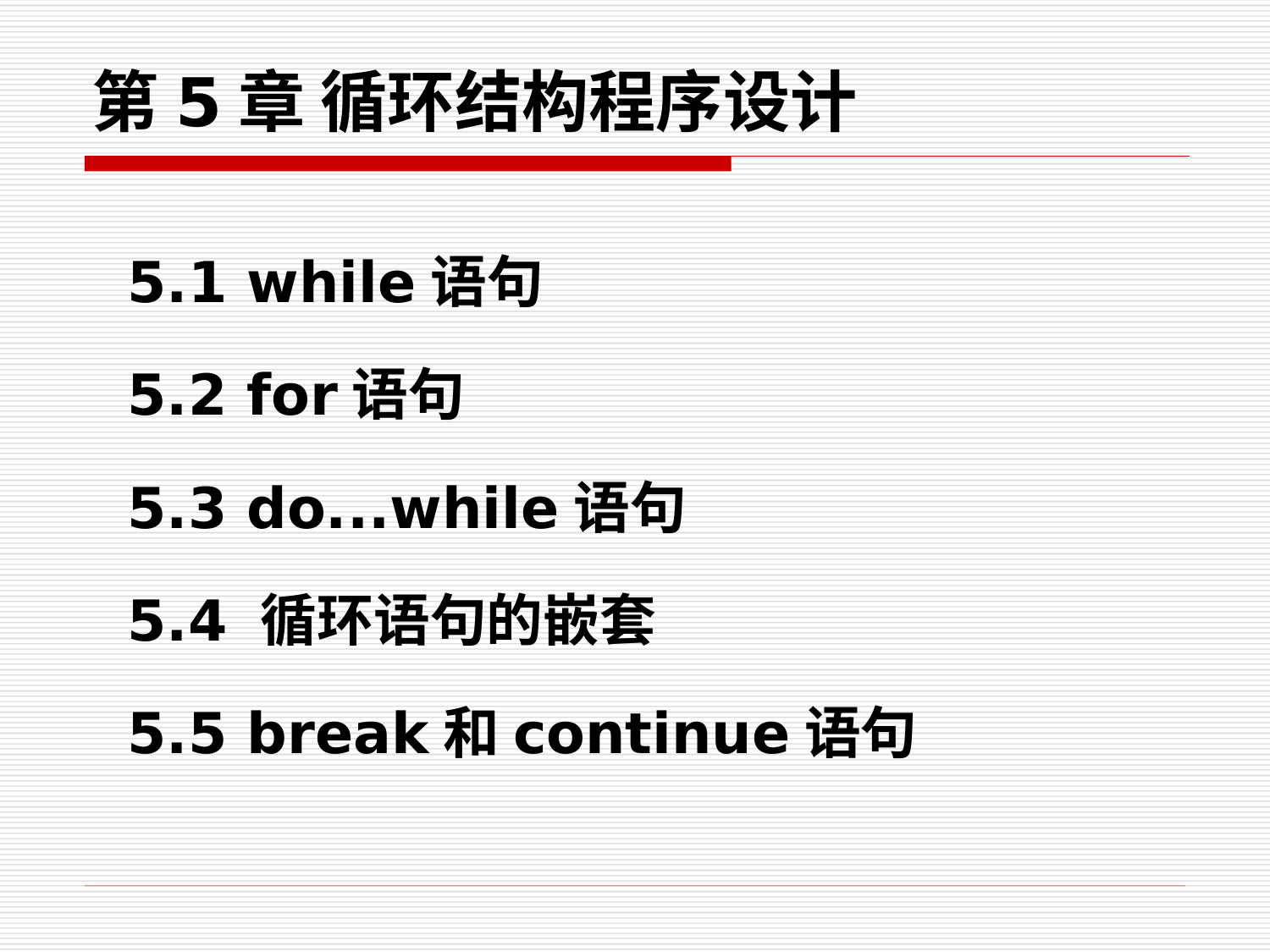

# 第5章 循环结构程序设计
5.1 while语句
5.2 for语句
5.3 do...while语句
5.4 循环语句的嵌套
5.5 break和continue语句